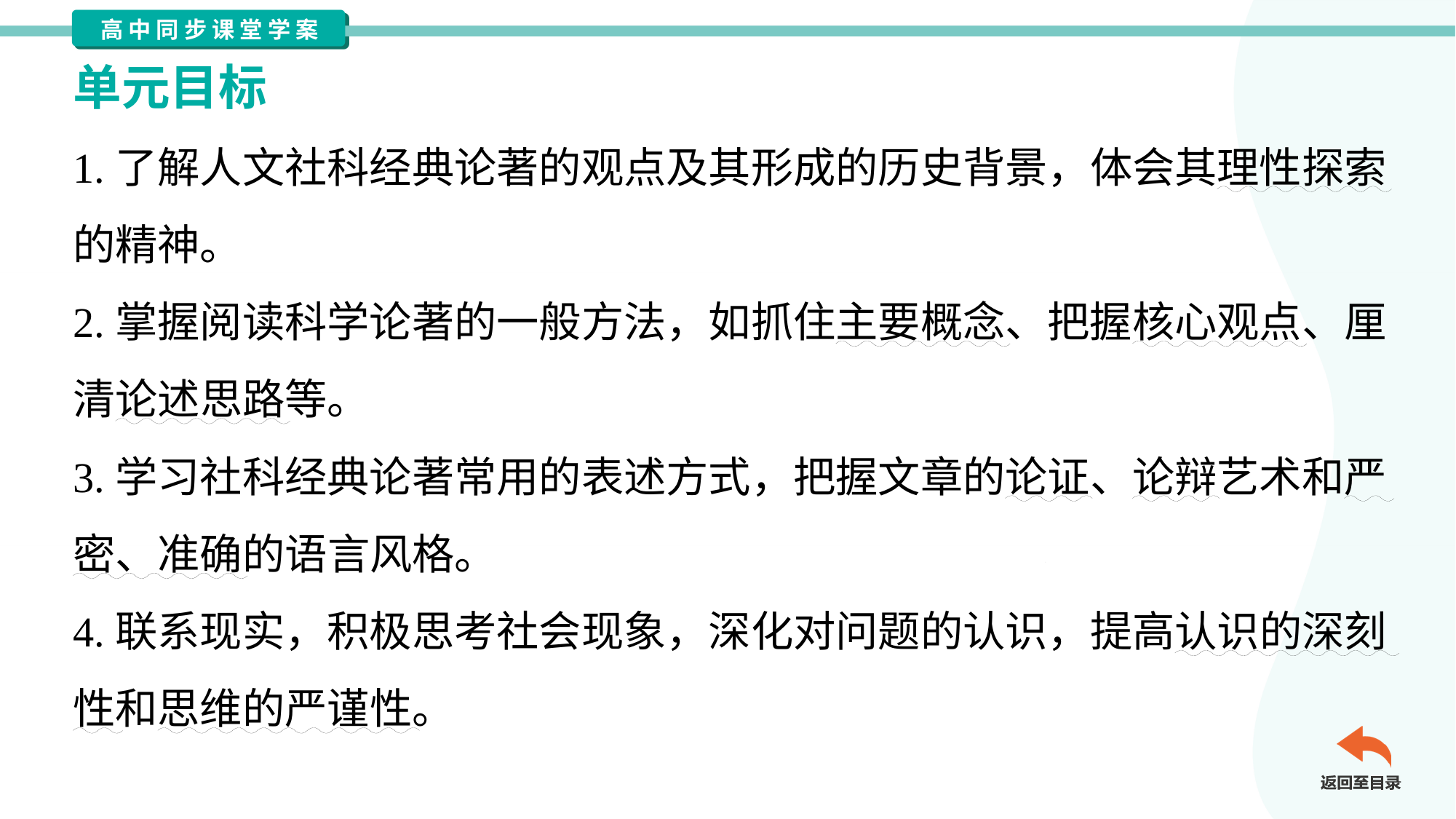

单元目标
1.了解人文社科经典论著的观点及其形成的历史背景，体会其理性探索
的精神。
2.掌握阅读科学论著的一般方法，如抓住主要概念、把握核心观点、厘
清论述思路等。
3.学习社科经典论著常用的表述方式，把握文章的论证、论辩艺术和严
密、准确的语言风格。
4.联系现实，积极思考社会现象，深化对问题的认识，提高认识的深刻
性和思维的严谨性。